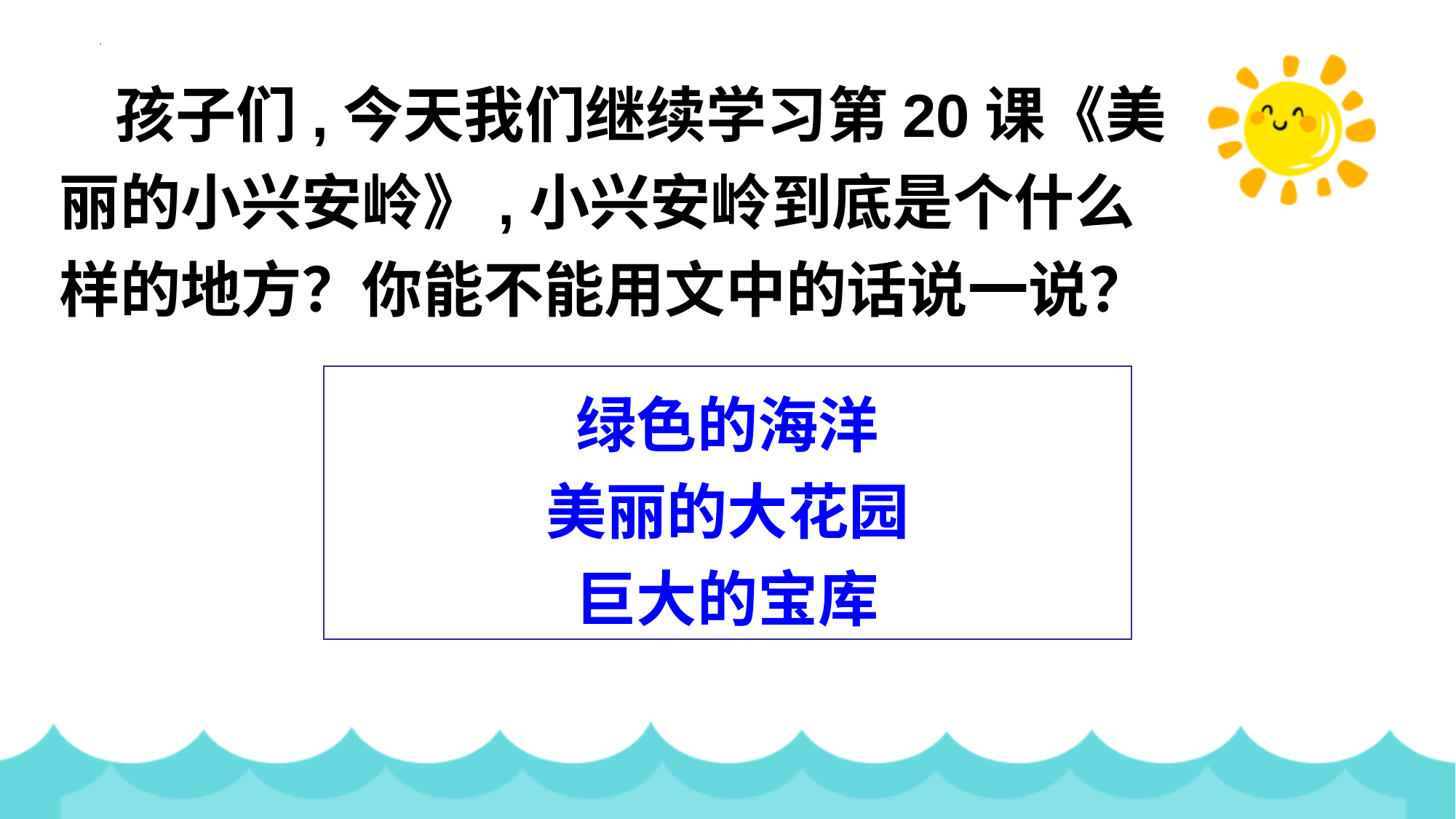

孩子们,今天我们继续学习第20课《美丽的小兴安岭》,小兴安岭到底是个什么样的地方？你能不能用文中的话说一说？
绿色的海洋
美丽的大花园
巨大的宝库